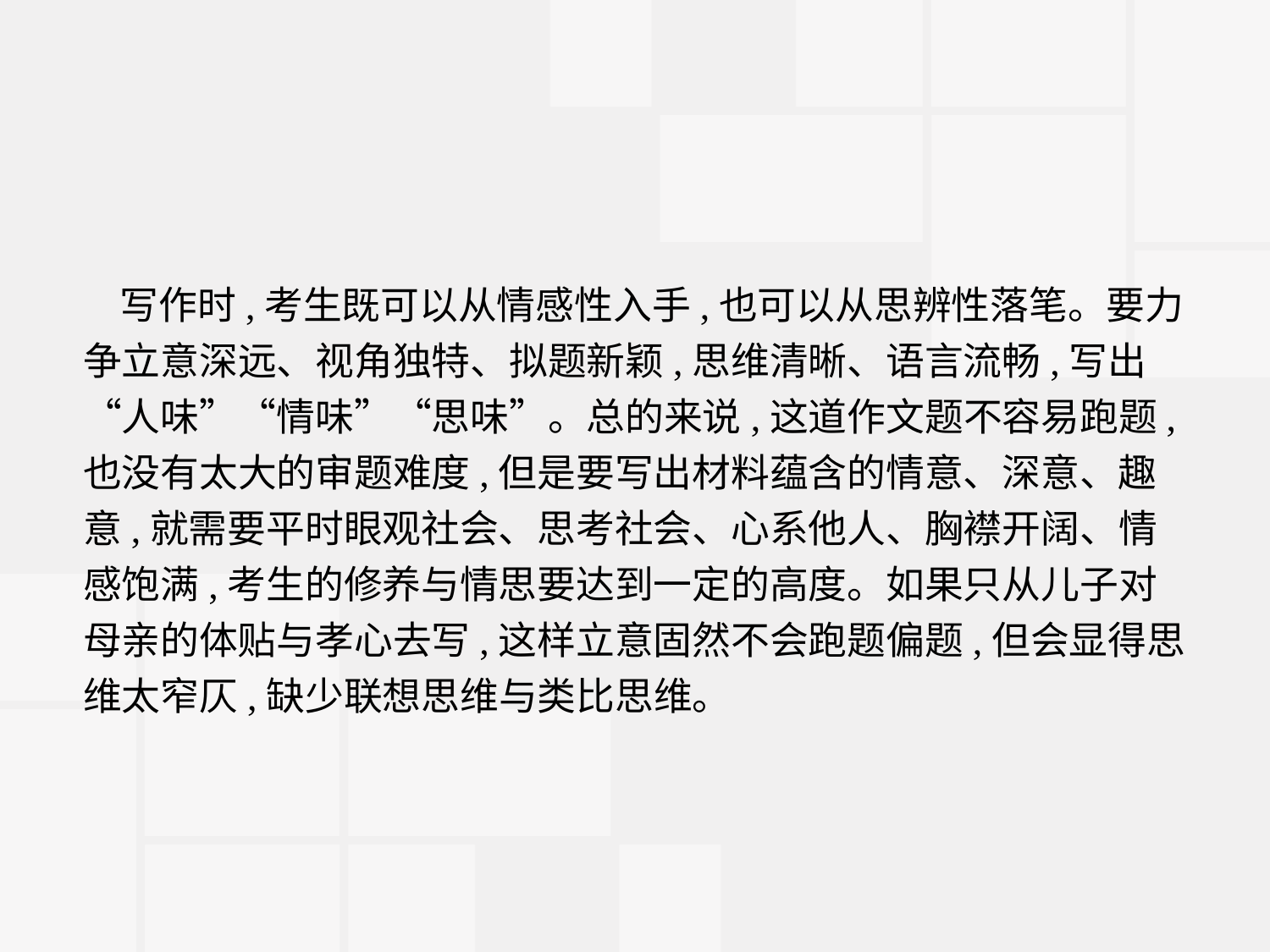

写作时,考生既可以从情感性入手,也可以从思辨性落笔。要力争立意深远、视角独特、拟题新颖,思维清晰、语言流畅,写出“人味”“情味”“思味”。总的来说,这道作文题不容易跑题,也没有太大的审题难度,但是要写出材料蕴含的情意、深意、趣意,就需要平时眼观社会、思考社会、心系他人、胸襟开阔、情感饱满,考生的修养与情思要达到一定的高度。如果只从儿子对母亲的体贴与孝心去写,这样立意固然不会跑题偏题,但会显得思维太窄仄,缺少联想思维与类比思维。